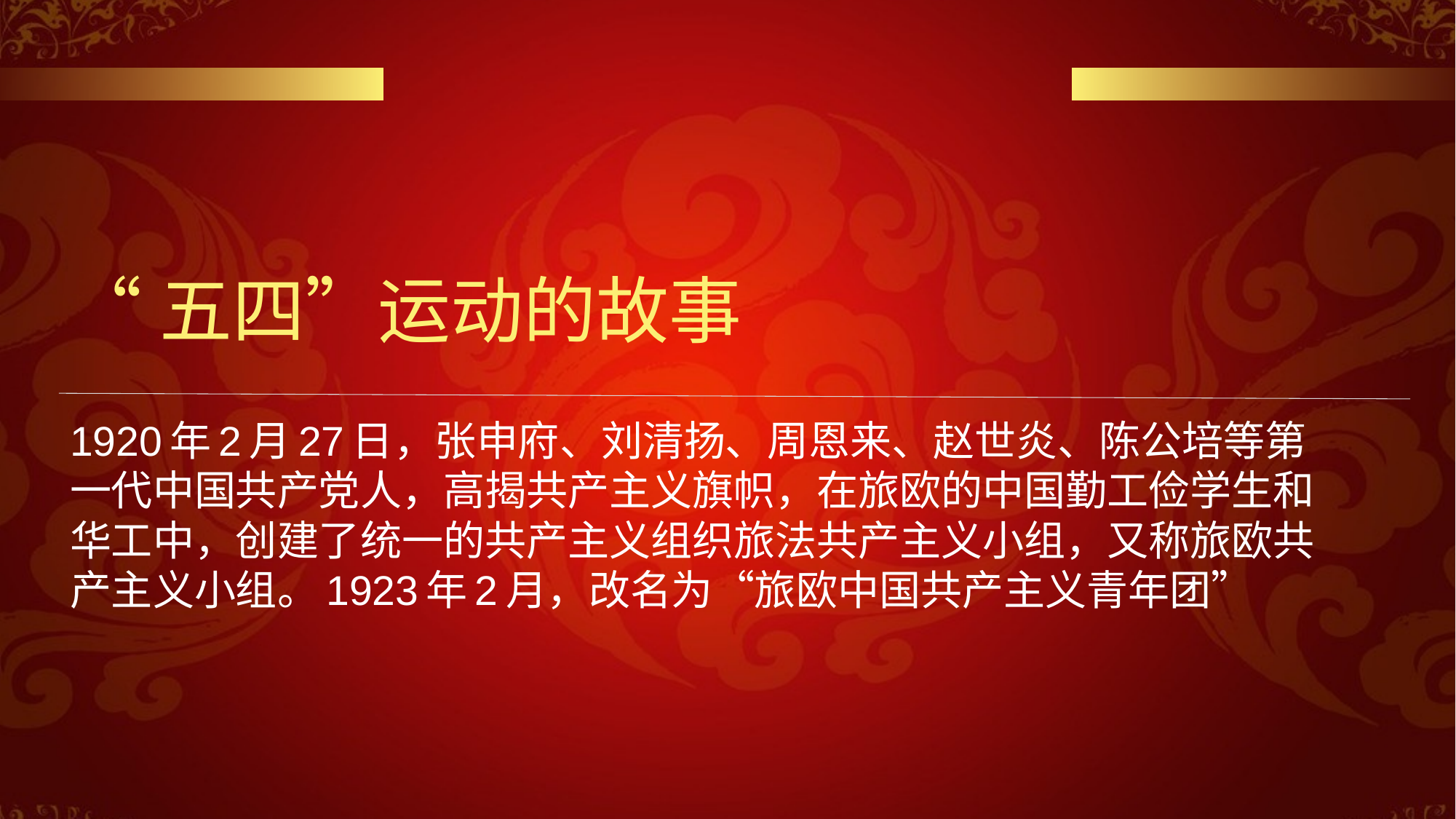

“五四”运动的故事
1920年2月27日，张申府、刘清扬、周恩来、赵世炎、陈公培等第一代中国共产党人，高揭共产主义旗帜，在旅欧的中国勤工俭学生和华工中，创建了统一的共产主义组织旅法共产主义小组，又称旅欧共产主义小组。1923年2月，改名为“旅欧中国共产主义青年团”